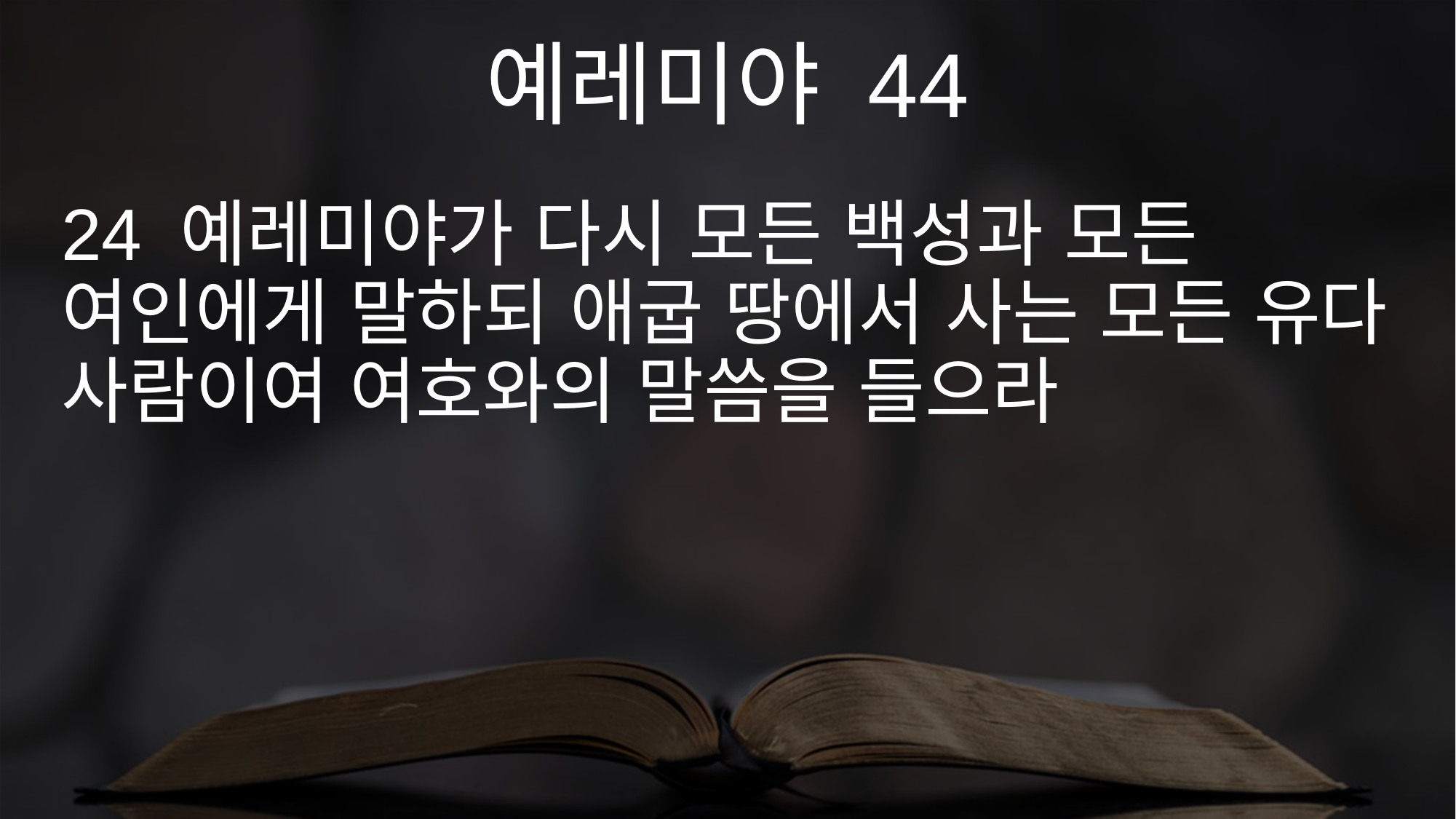

예레미야 44
24 예레미야가 다시 모든 백성과 모든 여인에게 말하되 애굽 땅에서 사는 모든 유다 사람이여 여호와의 말씀을 들으라